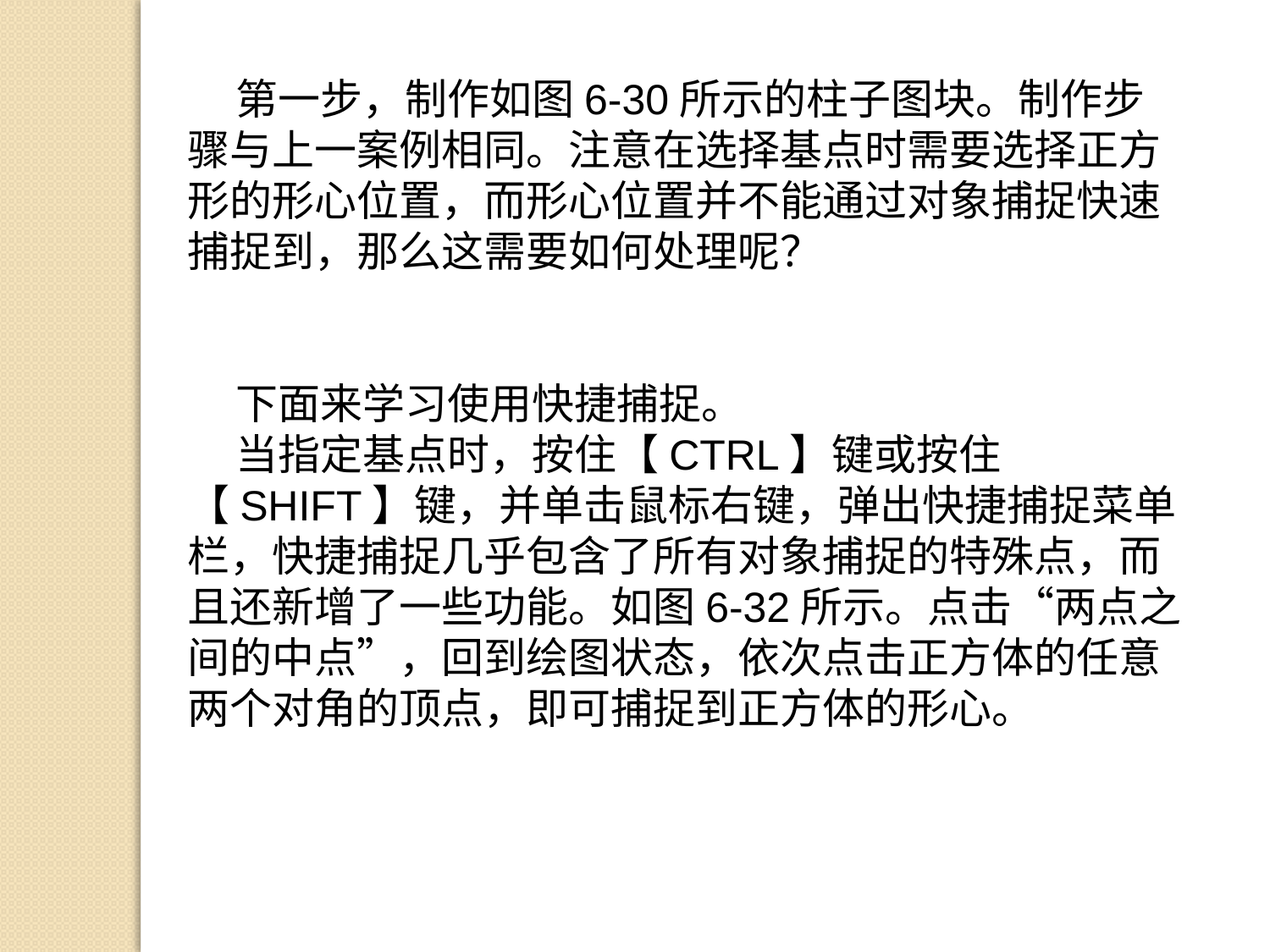

第一步，制作如图6-30所示的柱子图块。制作步骤与上一案例相同。注意在选择基点时需要选择正方形的形心位置，而形心位置并不能通过对象捕捉快速捕捉到，那么这需要如何处理呢？

    下面来学习使用快捷捕捉。
    当指定基点时，按住【CTRL】键或按住【SHIFT】键，并单击鼠标右键，弹出快捷捕捉菜单栏，快捷捕捉几乎包含了所有对象捕捉的特殊点，而且还新增了一些功能。如图6-32所示。点击“两点之间的中点”，回到绘图状态，依次点击正方体的任意两个对角的顶点，即可捕捉到正方体的形心。